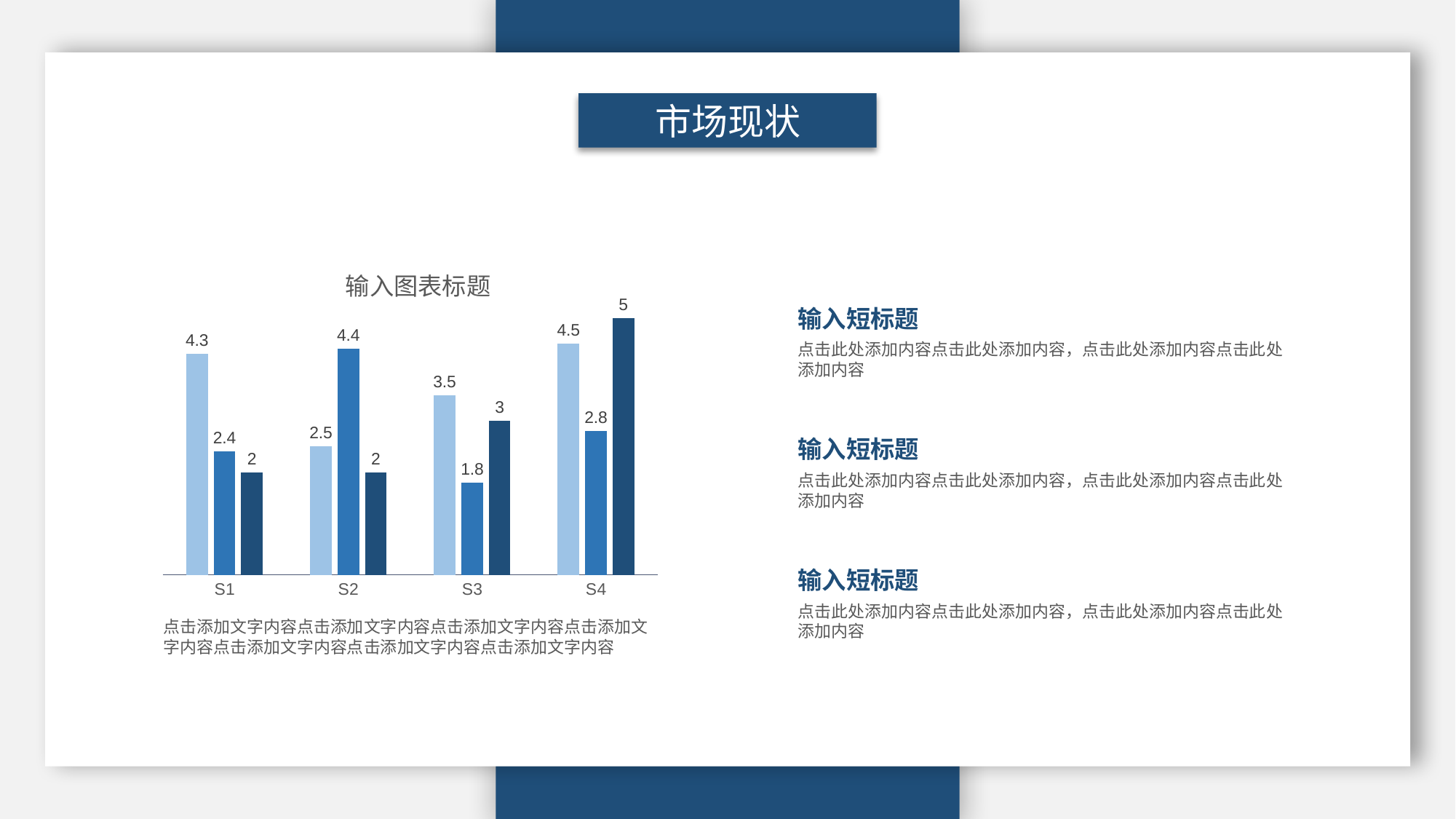

市场现状

### Chart

| Category | T1 | T2 | 系列 3 |
|---|---|---|---|
| S1 | 4.3 | 2.4 | 2.0 |
| S2 | 2.5 | 4.4 | 2.0 |
| S3 | 3.5 | 1.8 | 3.0 |
| S4 | 4.5 | 2.8 | 5.0 |
输入图表标题
输入短标题
点击此处添加内容点击此处添加内容，点击此处添加内容点击此处添加内容
输入短标题
点击此处添加内容点击此处添加内容，点击此处添加内容点击此处添加内容
输入短标题
点击此处添加内容点击此处添加内容，点击此处添加内容点击此处添加内容
点击添加文字内容点击添加文字内容点击添加文字内容点击添加文字内容点击添加文字内容点击添加文字内容点击添加文字内容